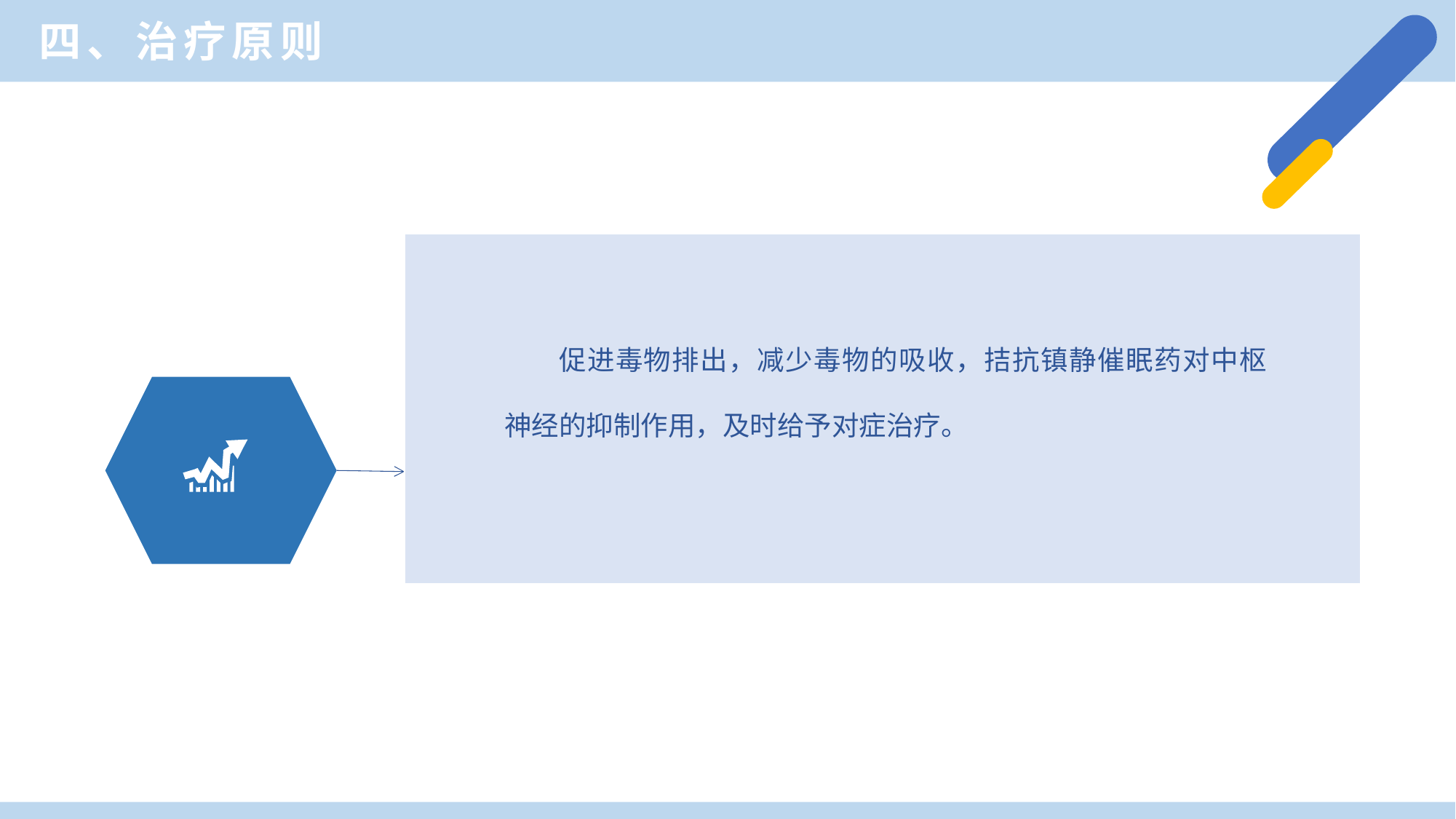

四、治疗原则

促进毒物排出，减少毒物的吸收，拮抗镇静催眠药对中枢神经的抑制作用，及时给予对症治疗。